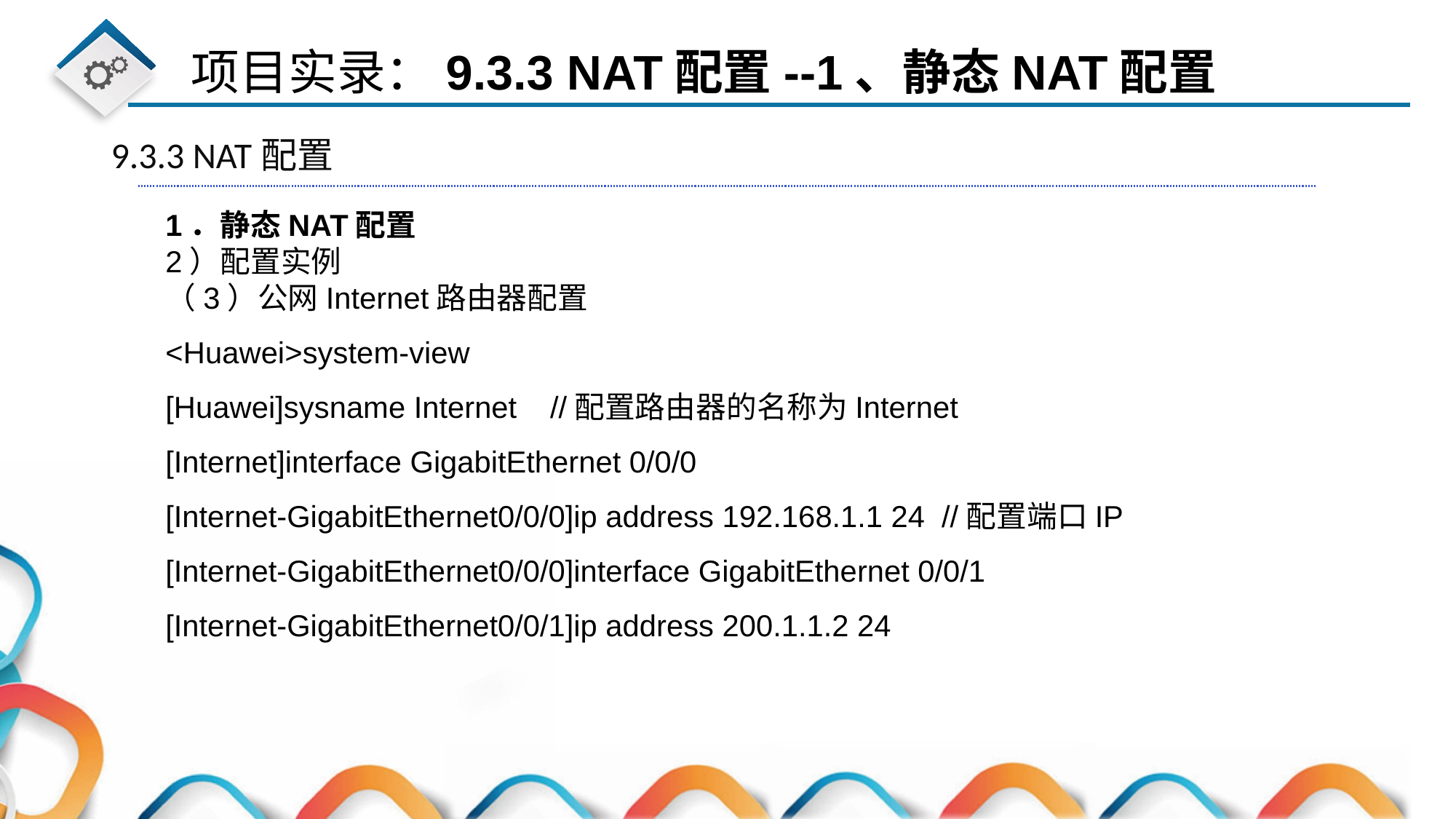

9.3.3 NAT配置

1．静态NAT配置
2）配置实例
（3）公网Internet路由器配置
<Huawei>system-view
[Huawei]sysname Internet    //配置路由器的名称为Internet
[Internet]interface GigabitEthernet 0/0/0
[Internet-GigabitEthernet0/0/0]ip address 192.168.1.1 24  //配置端口IP
[Internet-GigabitEthernet0/0/0]interface GigabitEthernet 0/0/1
[Internet-GigabitEthernet0/0/1]ip address 200.1.1.2 24